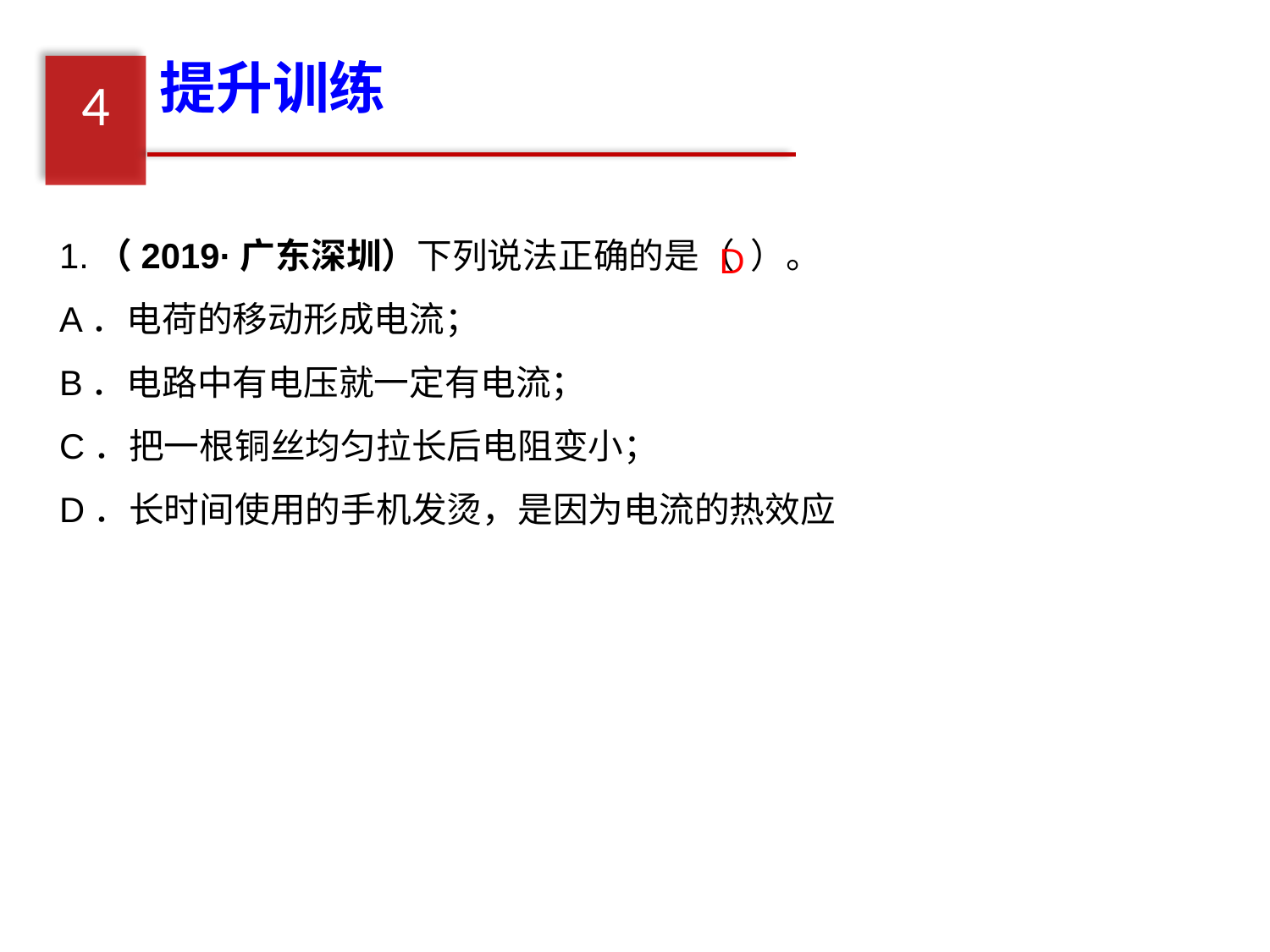

提升训练

4
1.（2019·广东深圳）下列说法正确的是（  ）。
A．电荷的移动形成电流；
B．电路中有电压就一定有电流；
C．把一根铜丝均匀拉长后电阻变小；
D．长时间使用的手机发烫，是因为电流的热效应
D